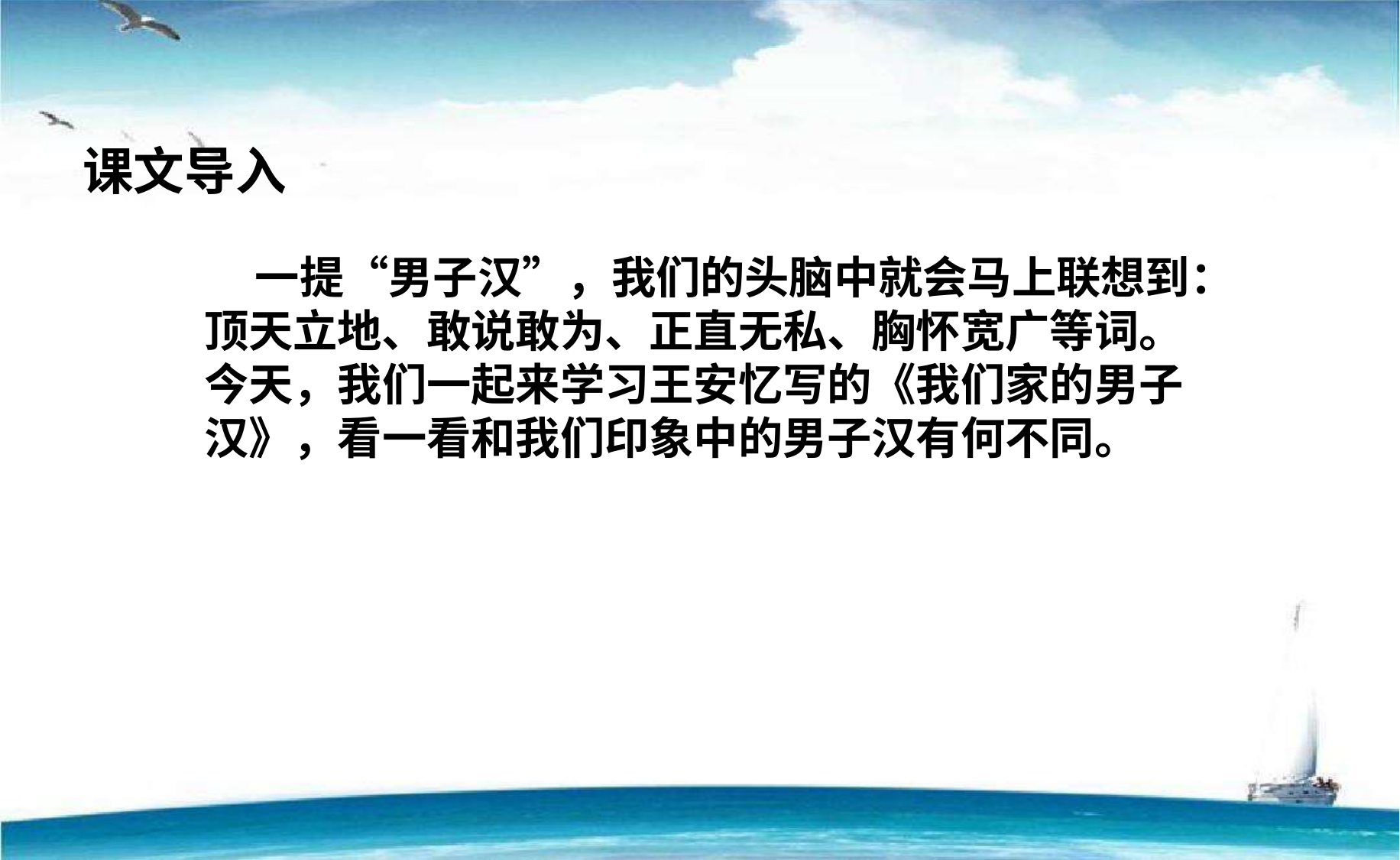

课文导入

    一提“男子汉”，我们的头脑中就会马上联想到：顶天立地、敢说敢为、正直无私、胸怀宽广等词。今天，我们一起来学习王安忆写的《我们家的男子汉》，看一看和我们印象中的男子汉有何不同。